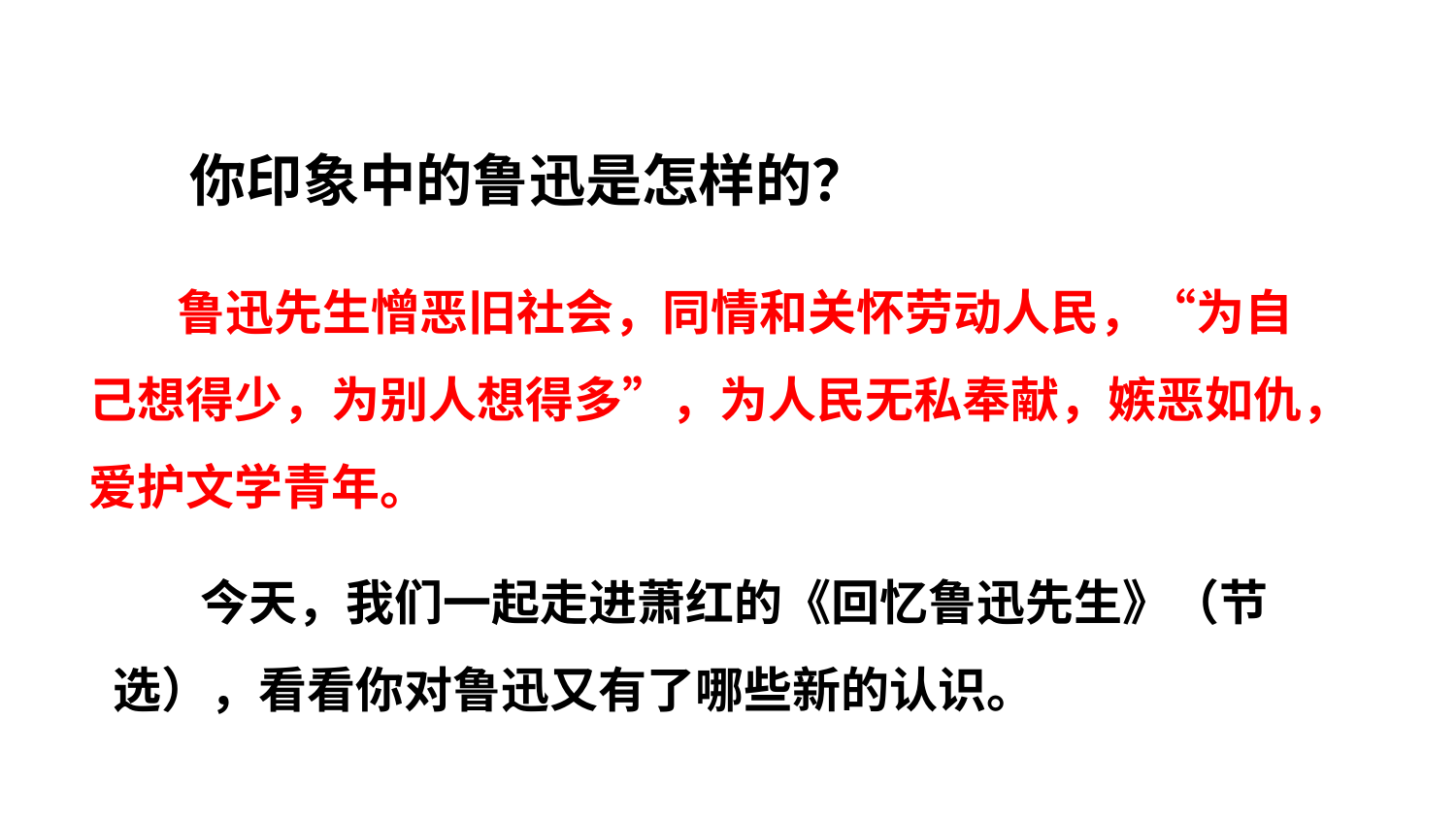

https://www.ypppt.com/
你印象中的鲁迅是怎样的？
  鲁迅先生憎恶旧社会，同情和关怀劳动人民，“为自己想得少，为别人想得多”，为人民无私奉献，嫉恶如仇，爱护文学青年。
  今天，我们一起走进萧红的《回忆鲁迅先生》（节选），看看你对鲁迅又有了哪些新的认识。